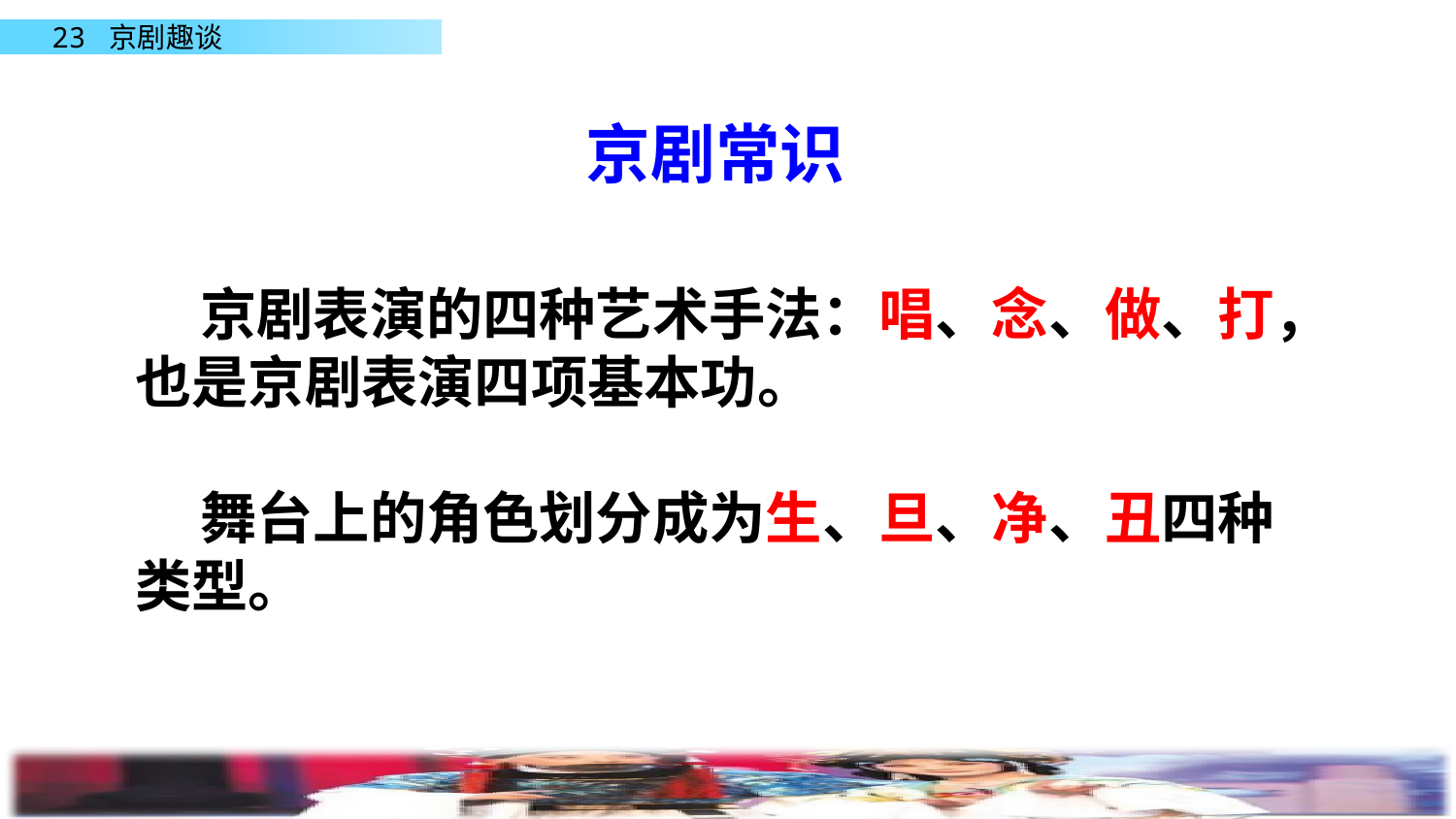

# 京剧常识
    京剧表演的四种艺术手法：唱、念、做、打，也是京剧表演四项基本功。

    舞台上的角色划分成为生、旦、净、丑四种类型。